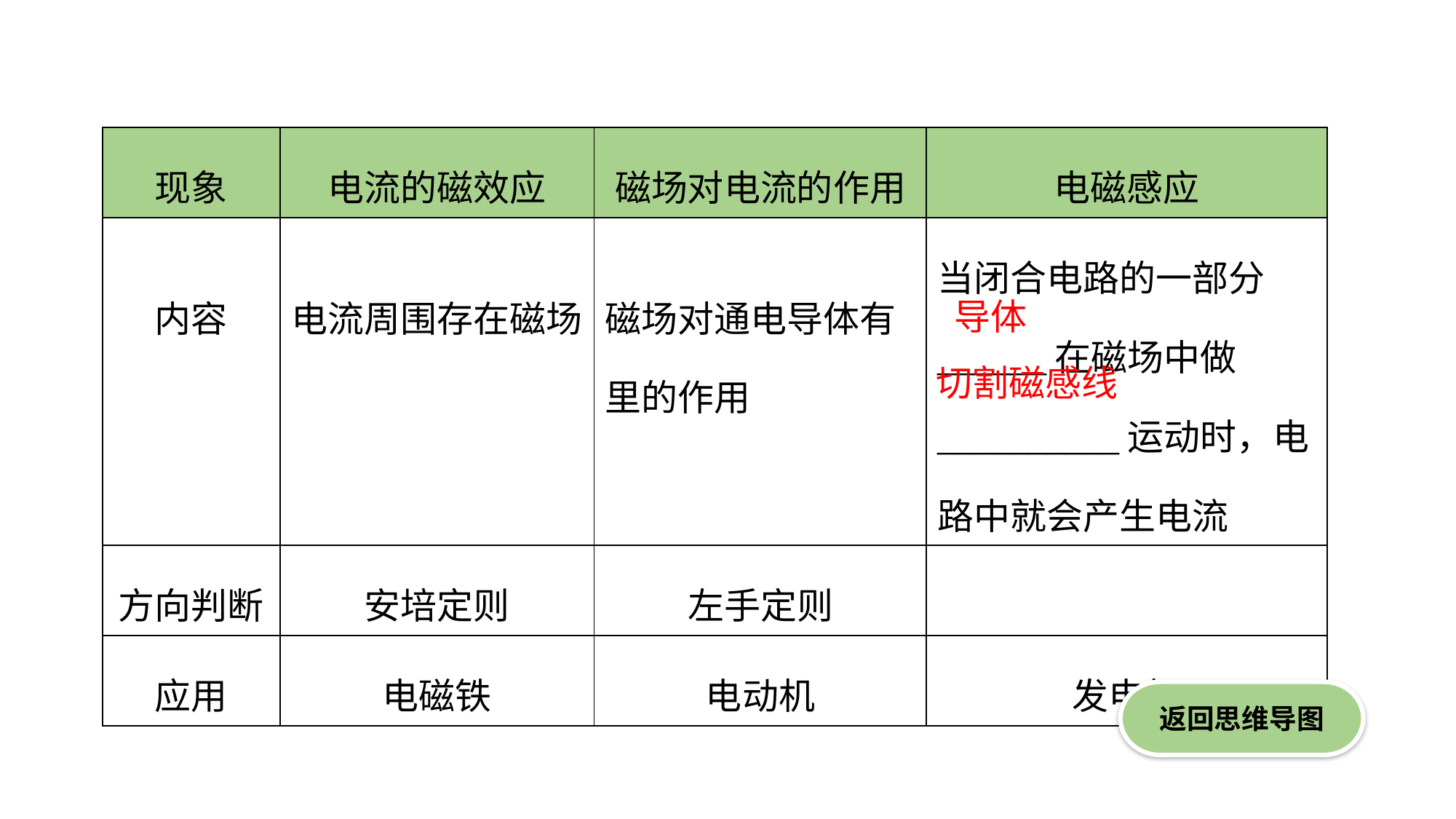

| 现象 | 电流的磁效应 | 磁场对电流的作用 | 电磁感应 |
| --- | --- | --- | --- |
| 内容 | 电流周围存在磁场 | 磁场对通电导体有里的作用 | 当闭合电路的一部分\_\_\_\_\_\_在磁场中做\_\_\_\_\_\_\_\_\_\_运动时，电路中就会产生电流 |
| 方向判断 | 安培定则 | 左手定则 |  |
| 应用 | 电磁铁 | 电动机 | 发电机 |
导体
切割磁感线
返回思维导图